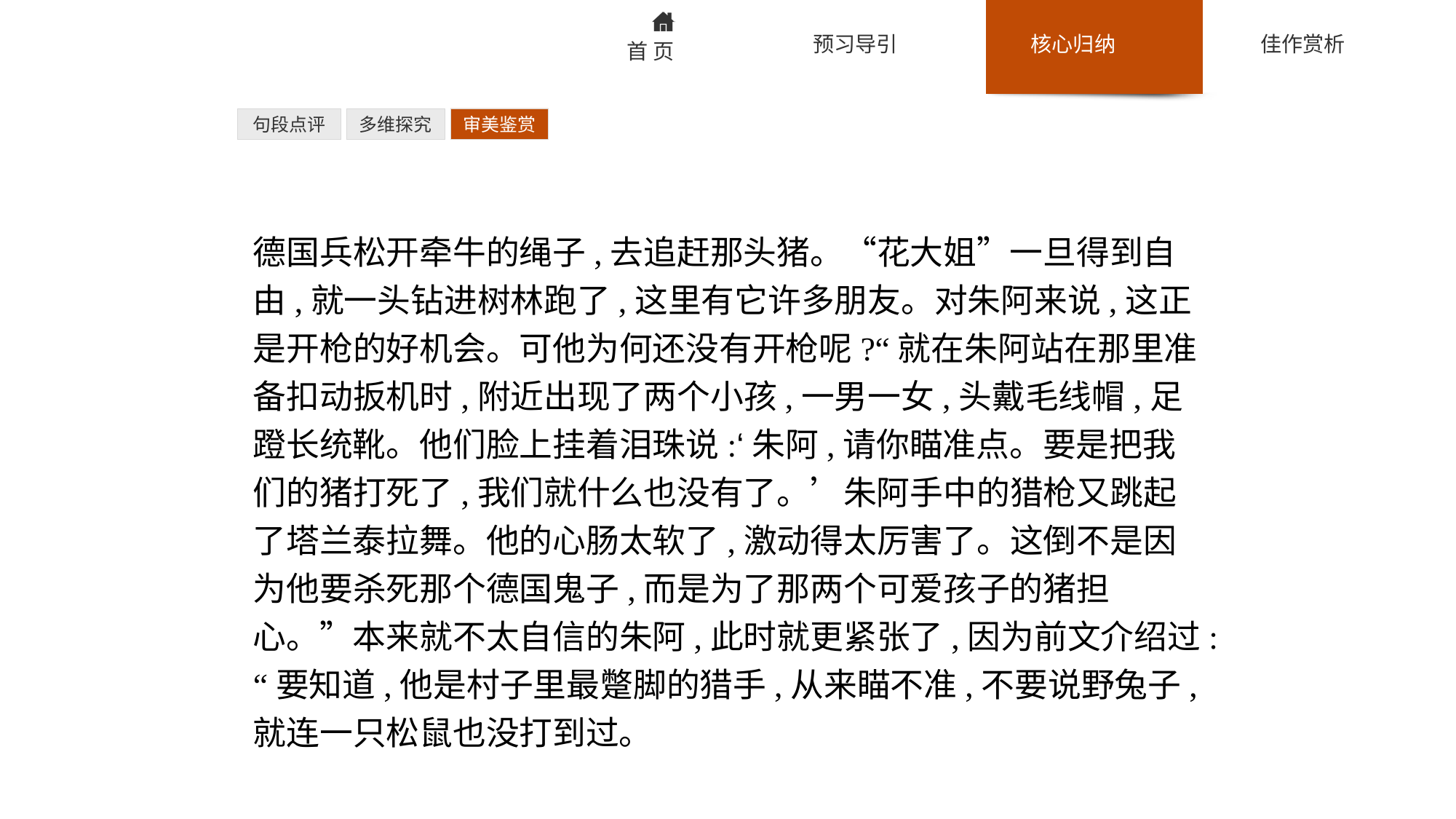

句段点评
多维探究
审美鉴赏
德国兵松开牵牛的绳子,去追赶那头猪。“花大姐”一旦得到自由,就一头钻进树林跑了,这里有它许多朋友。对朱阿来说,这正是开枪的好机会。可他为何还没有开枪呢?“就在朱阿站在那里准备扣动扳机时,附近出现了两个小孩,一男一女,头戴毛线帽,足蹬长统靴。他们脸上挂着泪珠说:‘朱阿,请你瞄准点。要是把我们的猪打死了,我们就什么也没有了。’朱阿手中的猎枪又跳起了塔兰泰拉舞。他的心肠太软了,激动得太厉害了。这倒不是因为他要杀死那个德国鬼子,而是为了那两个可爱孩子的猪担心。”本来就不太自信的朱阿,此时就更紧张了,因为前文介绍过:“要知道,他是村子里最蹩脚的猎手,从来瞄不准,不要说野兔子,就连一只松鼠也没打到过。